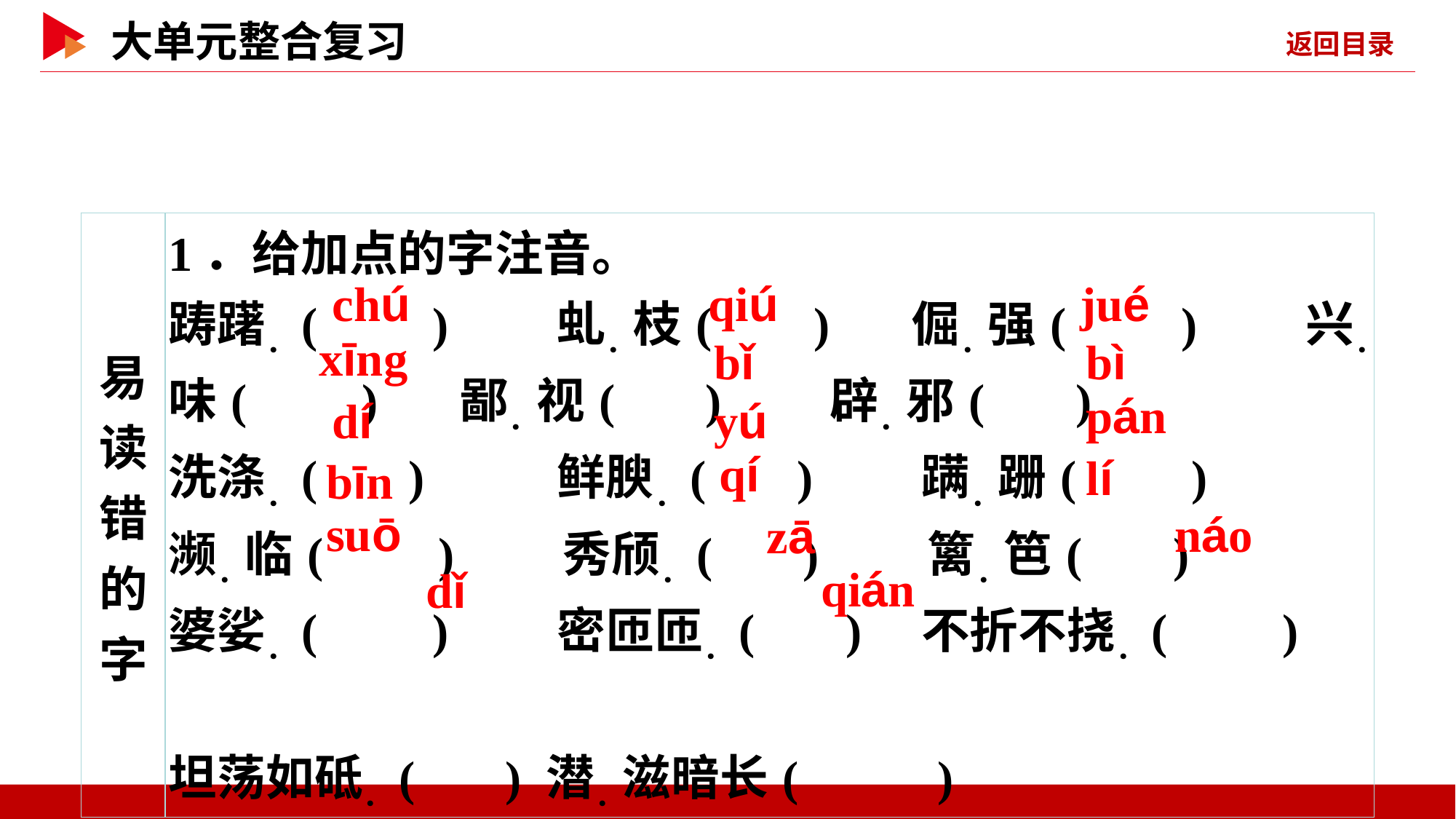

| 易读错 的字 | 1．给加点的字注音。 踌躇．( )　　虬．枝( )　 倔．强( )　　兴．味( )　 鄙．视( ) 辟．邪( ) 洗涤．( ) 鲜腴．( ) 蹒．跚( ) 濒．临( ) 秀颀．( ) 篱．笆( ) 婆娑．( ) 密匝匝．( ) 不折不挠．( )　　 坦荡如砥．( ) 潜．滋暗长( ) |
| --- | --- |
 chú
 qiú
 jué
 xīng
 bǐ
 bì
 pán
 dí
 yú
 qí
 lí
 bīn
 suō
 náo
 zā
 qián
 dǐ